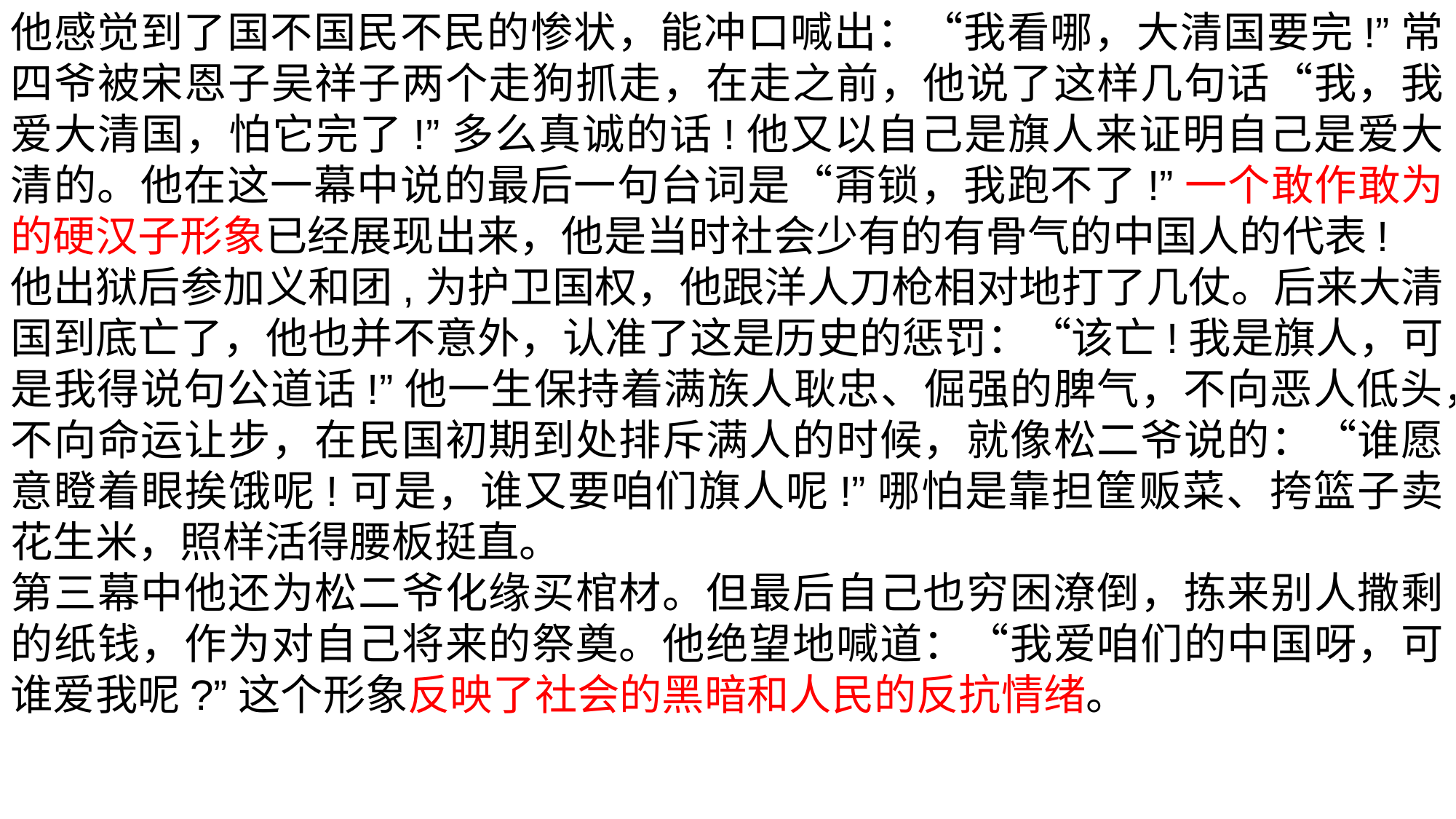

他感觉到了国不国民不民的惨状，能冲口喊出：“我看哪，大清国要完!”常四爷被宋恩子吴祥子两个走狗抓走，在走之前，他说了这样几句话“我，我爱大清国，怕它完了!”多么真诚的话!他又以自己是旗人来证明自己是爱大清的。他在这一幕中说的最后一句台词是“甭锁，我跑不了!”一个敢作敢为的硬汉子形象已经展现出来，他是当时社会少有的有骨气的中国人的代表!
他出狱后参加义和团,为护卫国权，他跟洋人刀枪相对地打了几仗。后来大清国到底亡了，他也并不意外，认准了这是历史的惩罚：“该亡!我是旗人，可是我得说句公道话!”他一生保持着满族人耿忠、倔强的脾气，不向恶人低头，不向命运让步，在民国初期到处排斥满人的时候，就像松二爷说的：“谁愿意瞪着眼挨饿呢!可是，谁又要咱们旗人呢!”哪怕是靠担筐贩菜、挎篮子卖花生米，照样活得腰板挺直。
第三幕中他还为松二爷化缘买棺材。但最后自己也穷困潦倒，拣来别人撒剩的纸钱，作为对自己将来的祭奠。他绝望地喊道：“我爱咱们的中国呀，可谁爱我呢?”这个形象反映了社会的黑暗和人民的反抗情绪。